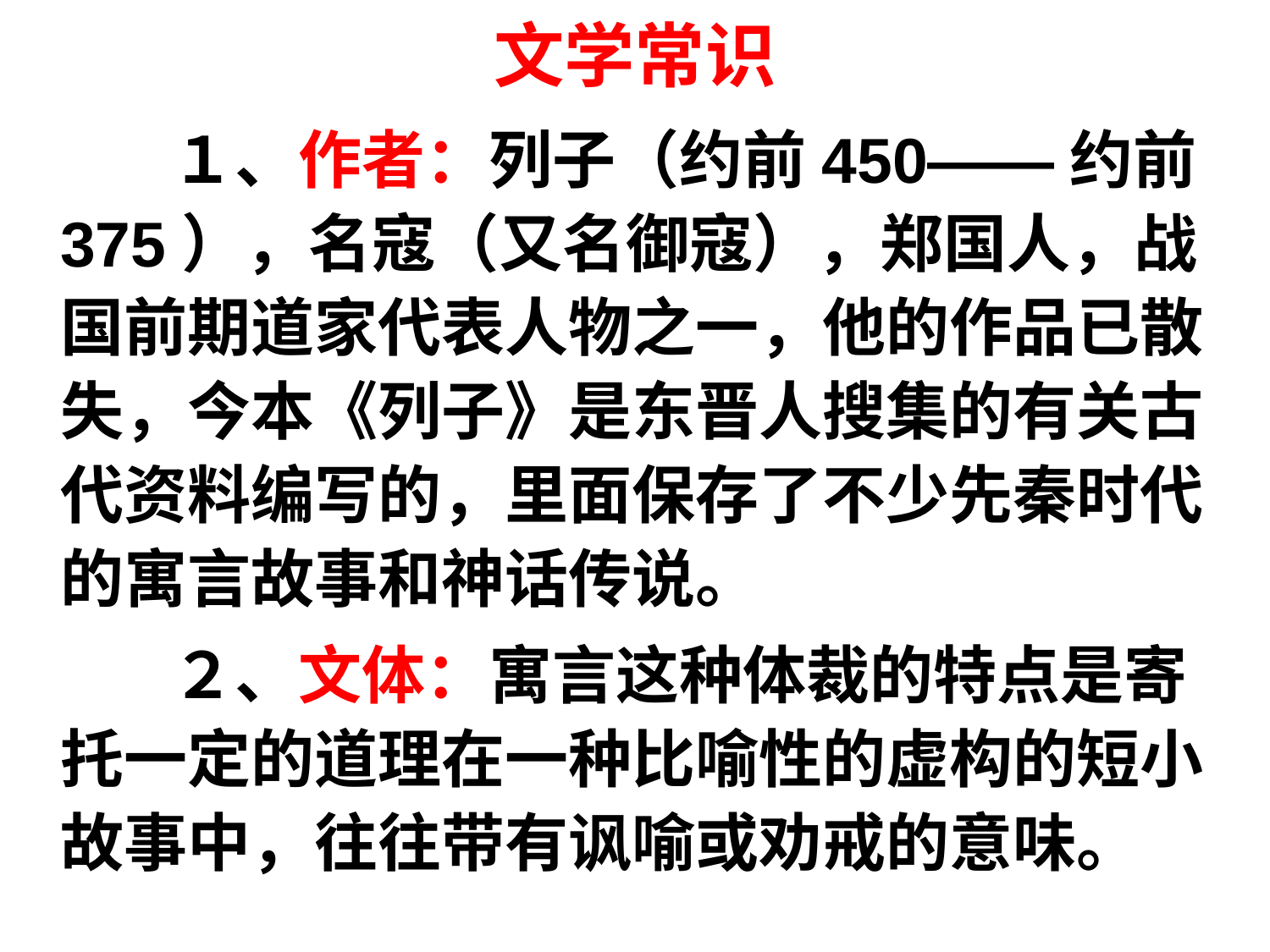

# 文学常识
          １、作者：列子（约前450——约前375），名寇（又名御寇），郑国人，战国前期道家代表人物之一，他的作品已散失，今本《列子》是东晋人搜集的有关古代资料编写的，里面保存了不少先秦时代的寓言故事和神话传说。
          ２、文体：寓言这种体裁的特点是寄托一定的道理在一种比喻性的虚构的短小故事中，往往带有讽喻或劝戒的意味。